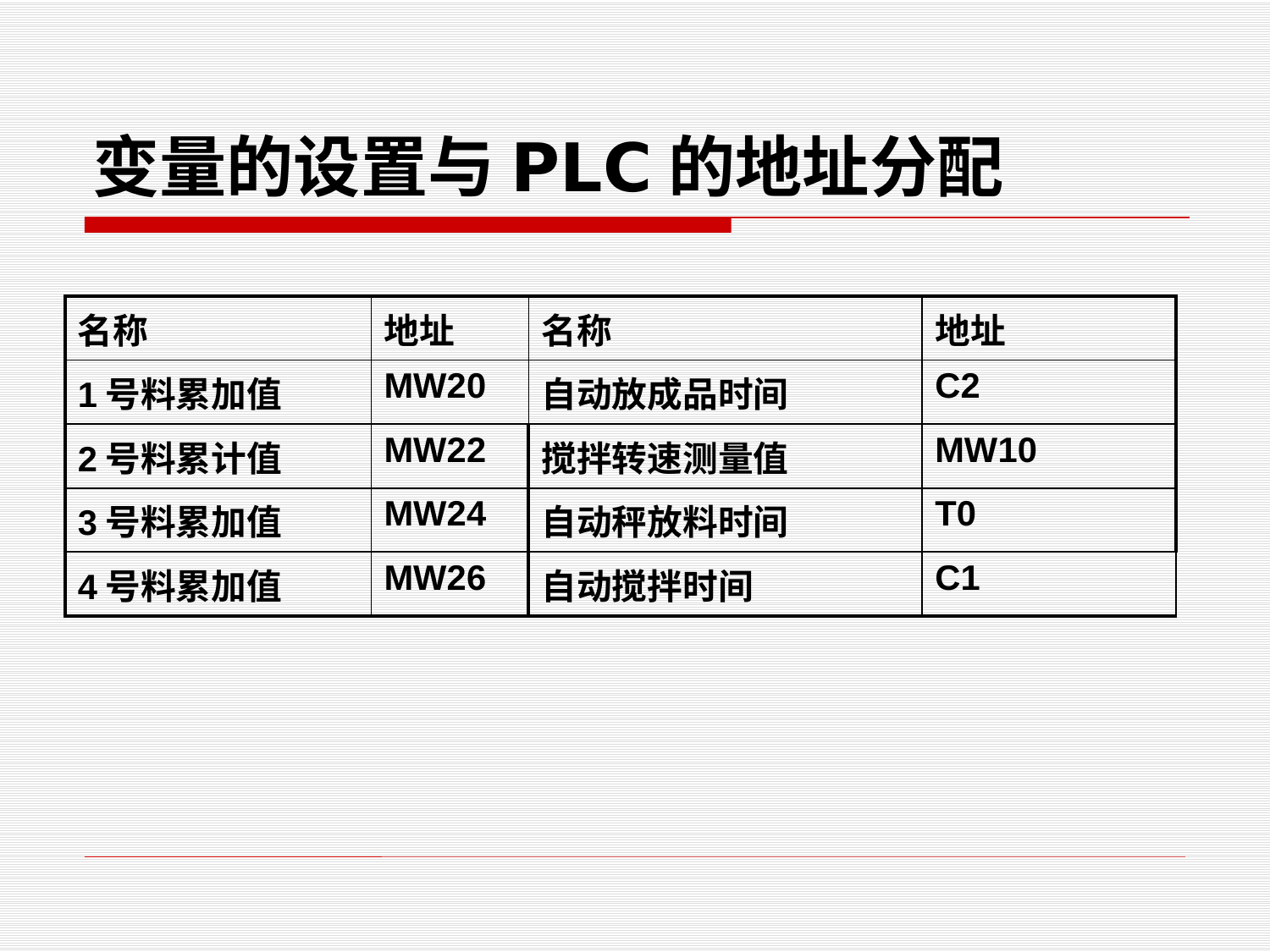

# 变量的设置与PLC的地址分配
| 名称 | 地址 | 名称 | 地址 |
| --- | --- | --- | --- |
| 1号料累加值 | MW20 | 自动放成品时间 | C2 |
| 2号料累计值 | MW22 | 搅拌转速测量值 | MW10 |
| 3号料累加值 | MW24 | 自动秤放料时间 | T0 |
| 4号料累加值 | MW26 | 自动搅拌时间 | C1 |